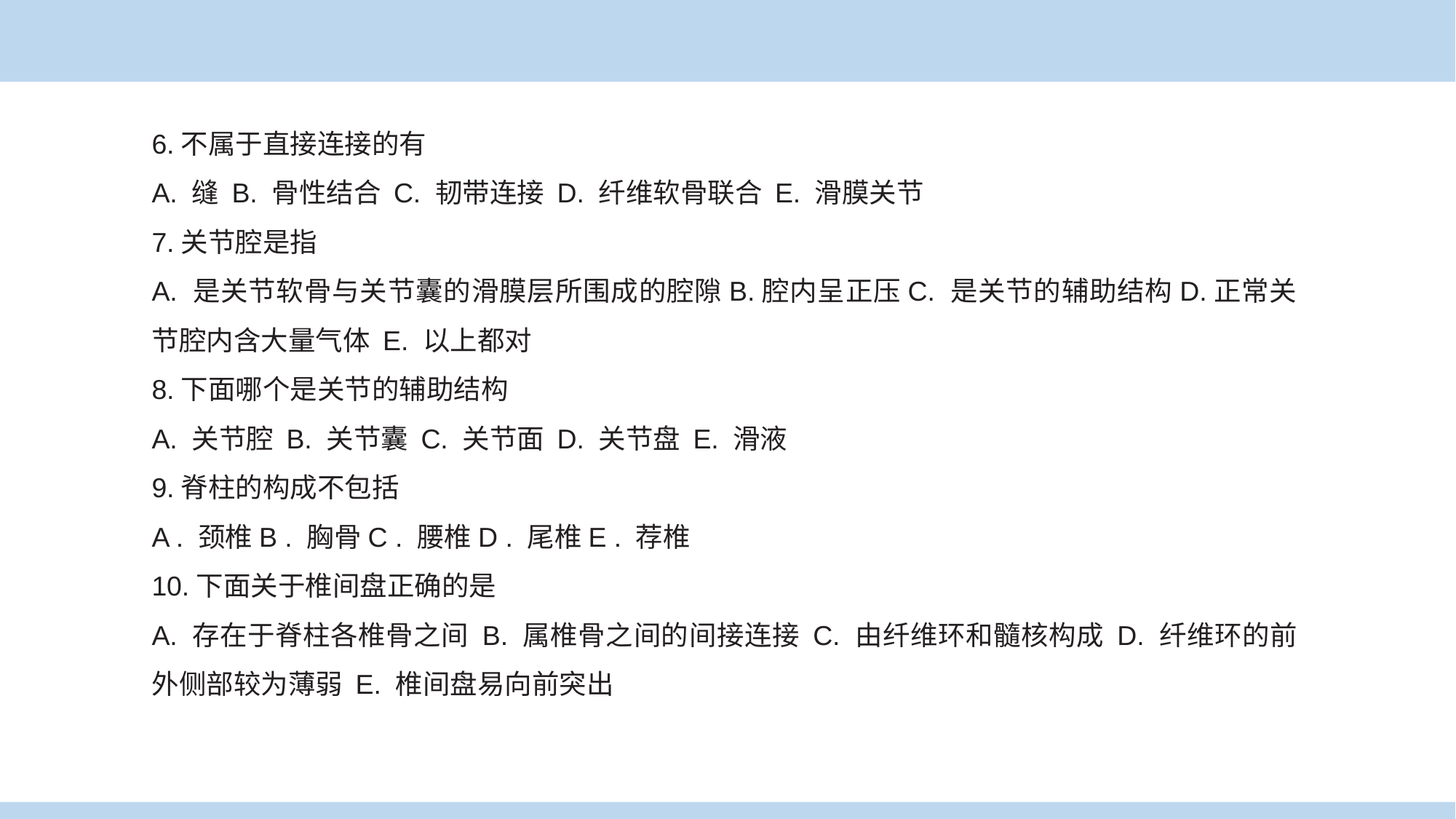

6.不属于直接连接的有
A. 缝 B. 骨性结合 C. 韧带连接 D. 纤维软骨联合 E. 滑膜关节
7.关节腔是指
A. 是关节软骨与关节囊的滑膜层所围成的腔隙B.腔内呈正压C. 是关节的辅助结构D.正常关节腔内含大量气体 E. 以上都对
8.下面哪个是关节的辅助结构
A. 关节腔 B. 关节囊 C. 关节面 D. 关节盘 E. 滑液
9.脊柱的构成不包括
A . 颈椎B . 胸骨C . 腰椎D . 尾椎E . 荐椎
10.下面关于椎间盘正确的是
A. 存在于脊柱各椎骨之间 B. 属椎骨之间的间接连接 C. 由纤维环和髓核构成 D. 纤维环的前外侧部较为薄弱 E. 椎间盘易向前突出